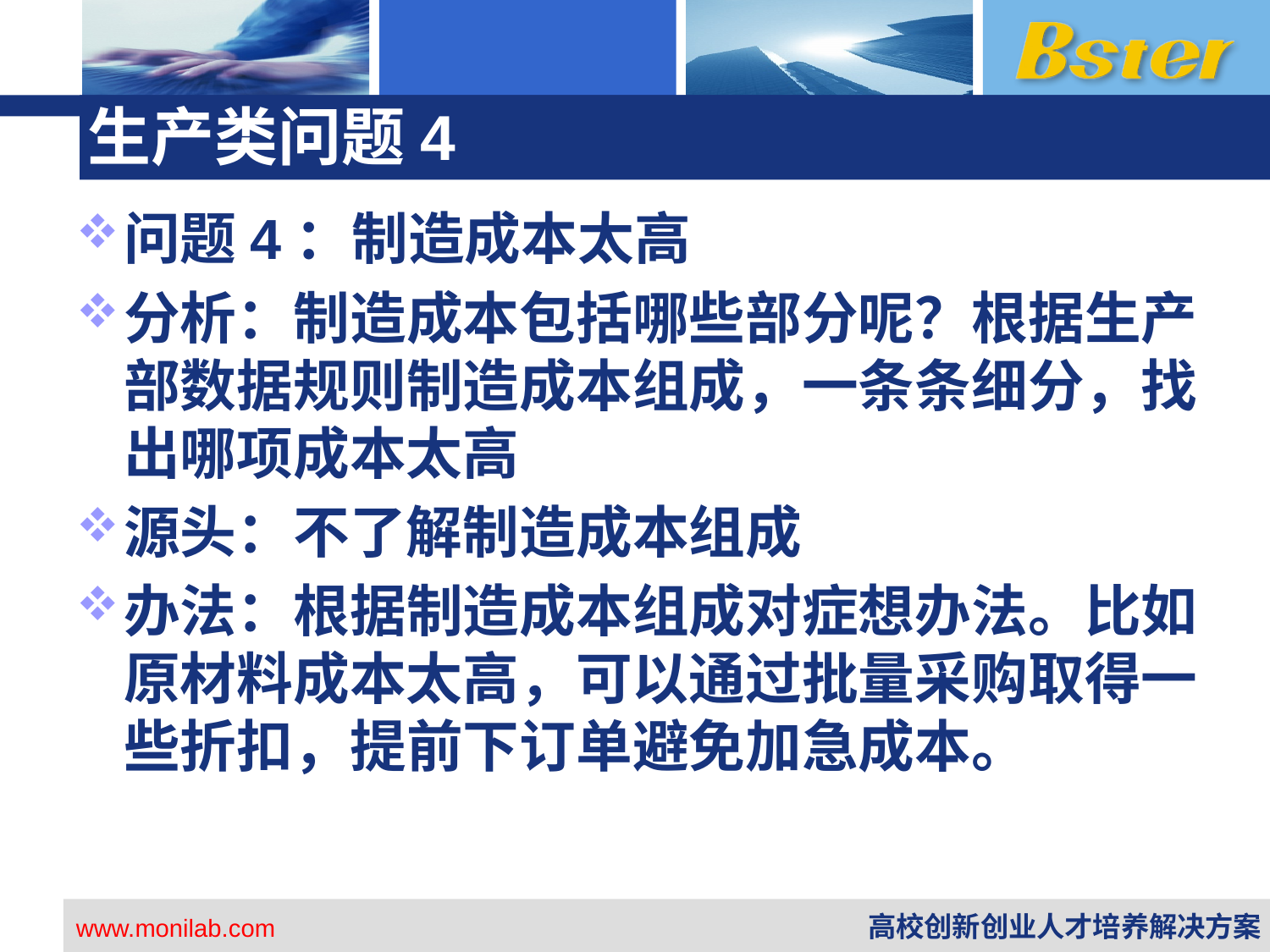

# 生产类问题4
问题4：制造成本太高
分析：制造成本包括哪些部分呢？根据生产部数据规则制造成本组成，一条条细分，找出哪项成本太高
源头：不了解制造成本组成
办法：根据制造成本组成对症想办法。比如原材料成本太高，可以通过批量采购取得一些折扣，提前下订单避免加急成本。